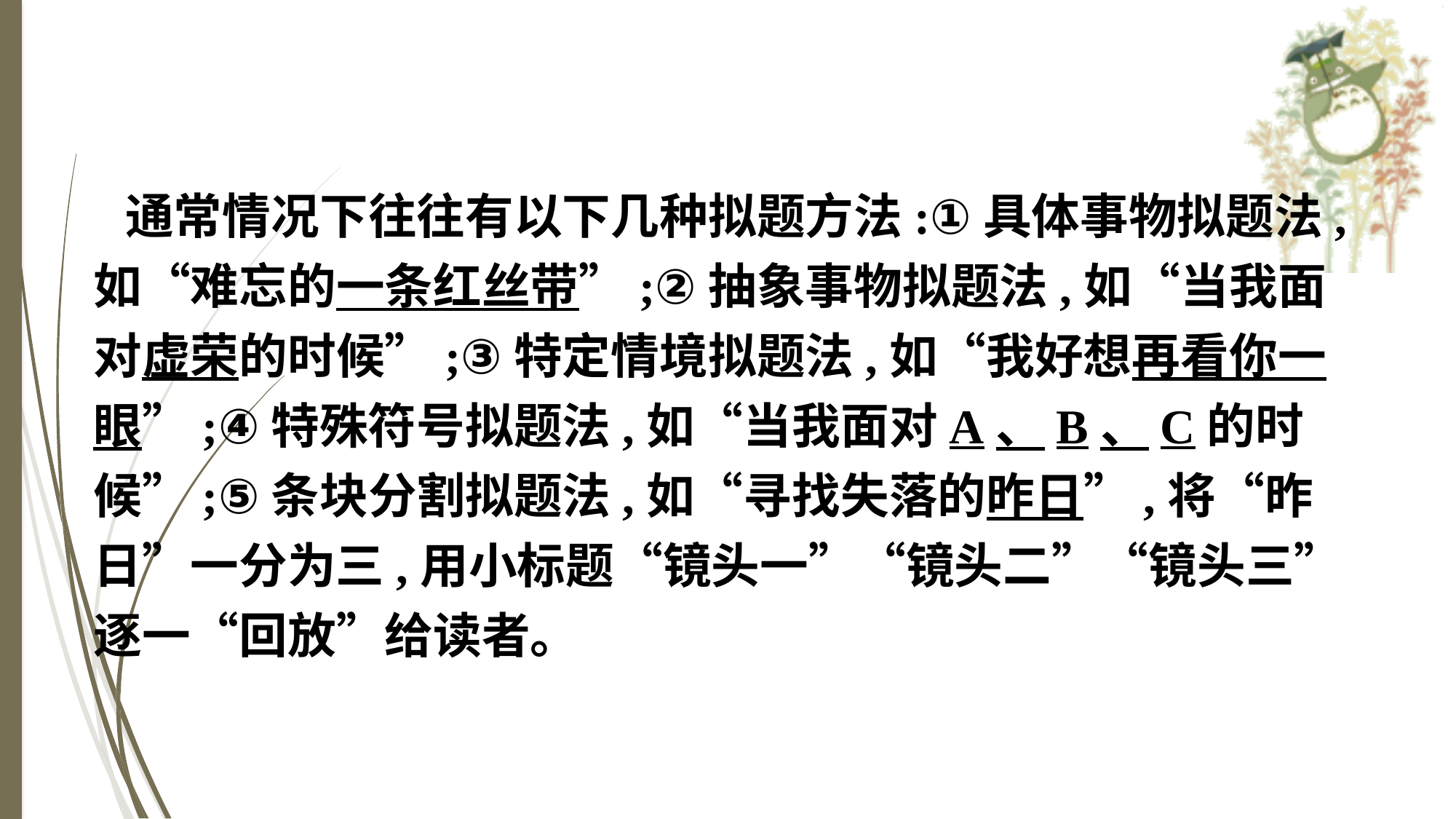

通常情况下往往有以下几种拟题方法:①具体事物拟题法,如“难忘的一条红丝带”;②抽象事物拟题法,如“当我面对虚荣的时候”;③特定情境拟题法,如“我好想再看你一眼”;④特殊符号拟题法,如“当我面对A、B、C的时候”;⑤条块分割拟题法,如“寻找失落的昨日”,将“昨日”一分为三,用小标题“镜头一”“镜头二”“镜头三”逐一“回放”给读者。